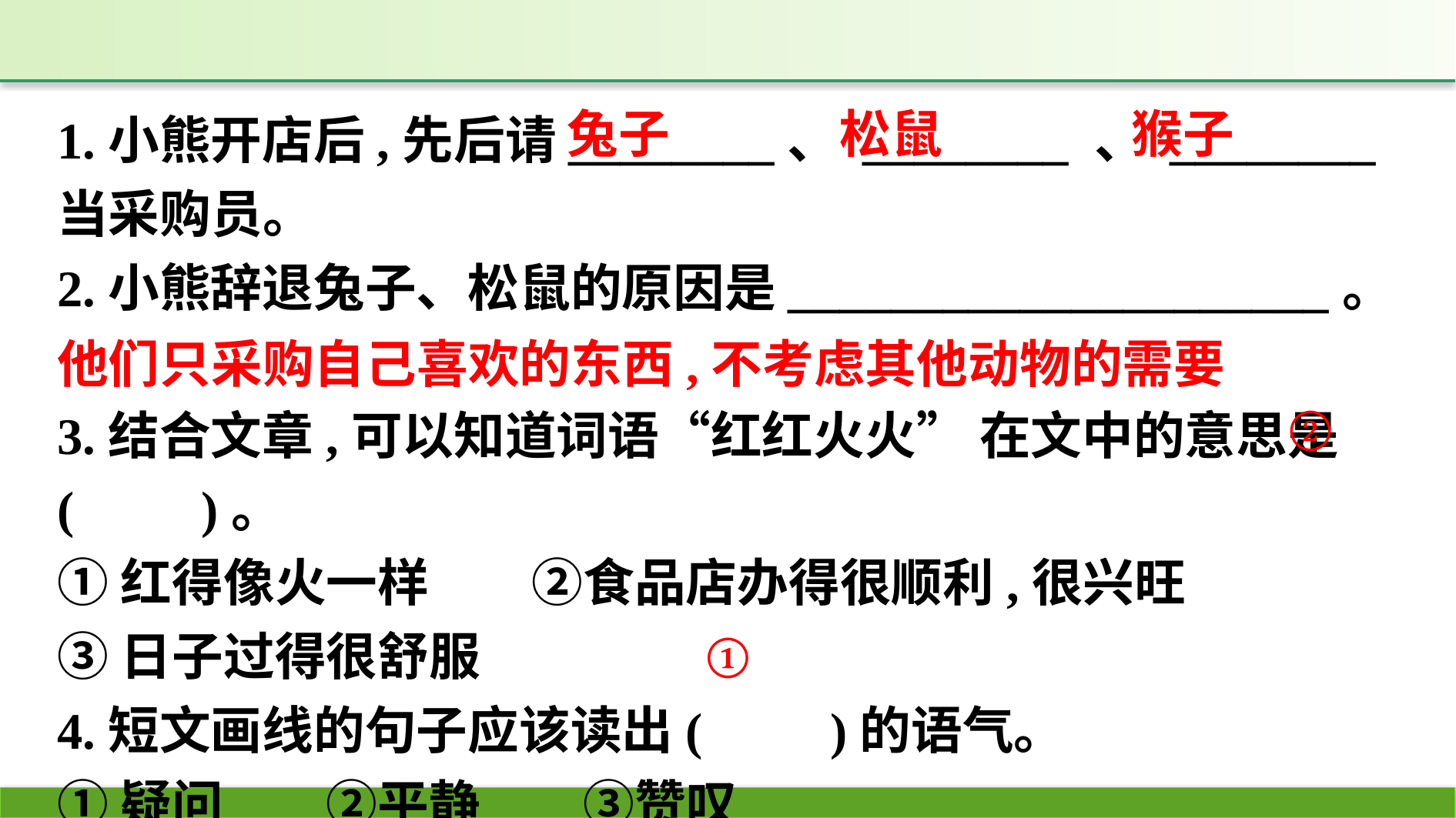

1.小熊开店后,先后请________、 ________ 、 ________当采购员。
2.小熊辞退兔子、松鼠的原因是_____________________。

3.结合文章,可以知道词语“红红火火” 在文中的意思是(　　)。
①红得像火一样　　②食品店办得很顺利,很兴旺
③日子过得很舒服
4.短文画线的句子应该读出(　　)的语气。
①疑问　　②平静　　③赞叹
猴子
兔子
松鼠
他们只采购自己喜欢的东西,不考虑其他动物的需要
②
①